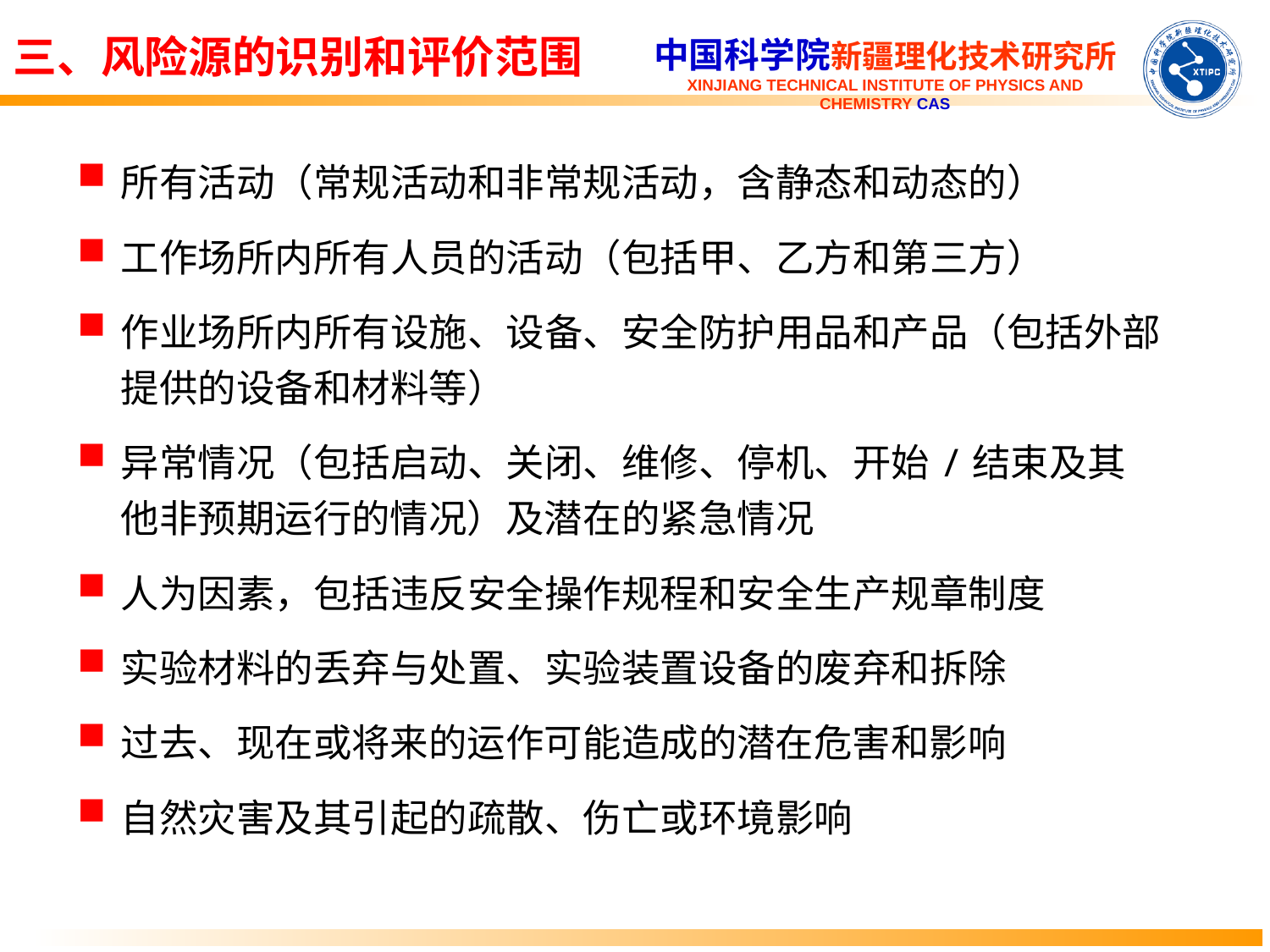

三、风险源的识别和评价范围
所有活动（常规活动和非常规活动，含静态和动态的）
工作场所内所有人员的活动（包括甲、乙方和第三方）
作业场所内所有设施、设备、安全防护用品和产品（包括外部提供的设备和材料等）
异常情况（包括启动、关闭、维修、停机、开始/结束及其他非预期运行的情况）及潜在的紧急情况
人为因素，包括违反安全操作规程和安全生产规章制度
实验材料的丢弃与处置、实验装置设备的废弃和拆除
过去、现在或将来的运作可能造成的潜在危害和影响
自然灾害及其引起的疏散、伤亡或环境影响